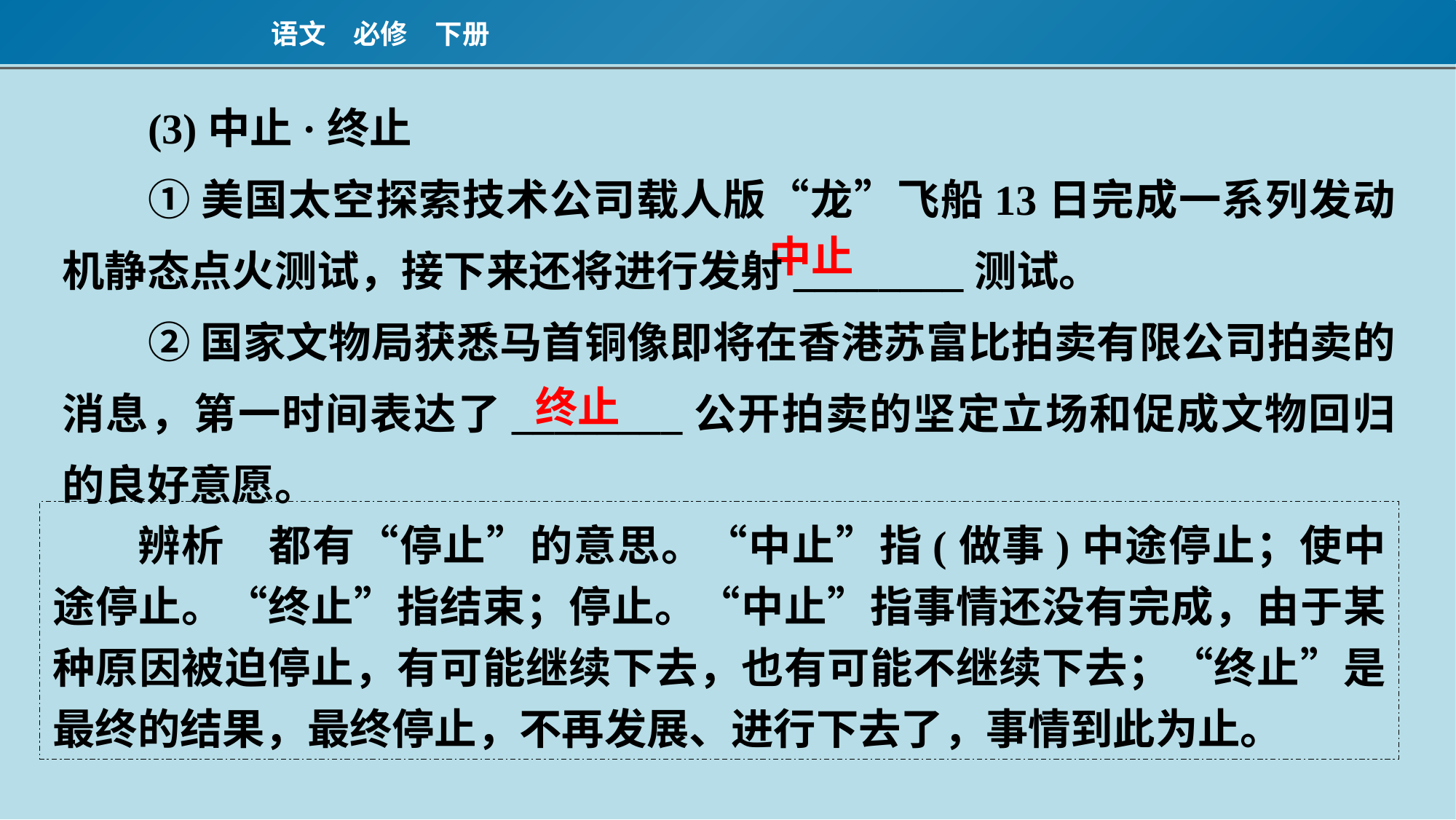

(3)中止·终止
①美国太空探索技术公司载人版“龙”飞船13日完成一系列发动机静态点火测试，接下来还将进行发射________测试。
②国家文物局获悉马首铜像即将在香港苏富比拍卖有限公司拍卖的消息，第一时间表达了________公开拍卖的坚定立场和促成文物回归的良好意愿。
中止
终止
辨析　都有“停止”的意思。“中止”指(做事)中途停止；使中途停止。“终止”指结束；停止。“中止”指事情还没有完成，由于某种原因被迫停止，有可能继续下去，也有可能不继续下去；“终止”是最终的结果，最终停止，不再发展、进行下去了，事情到此为止。